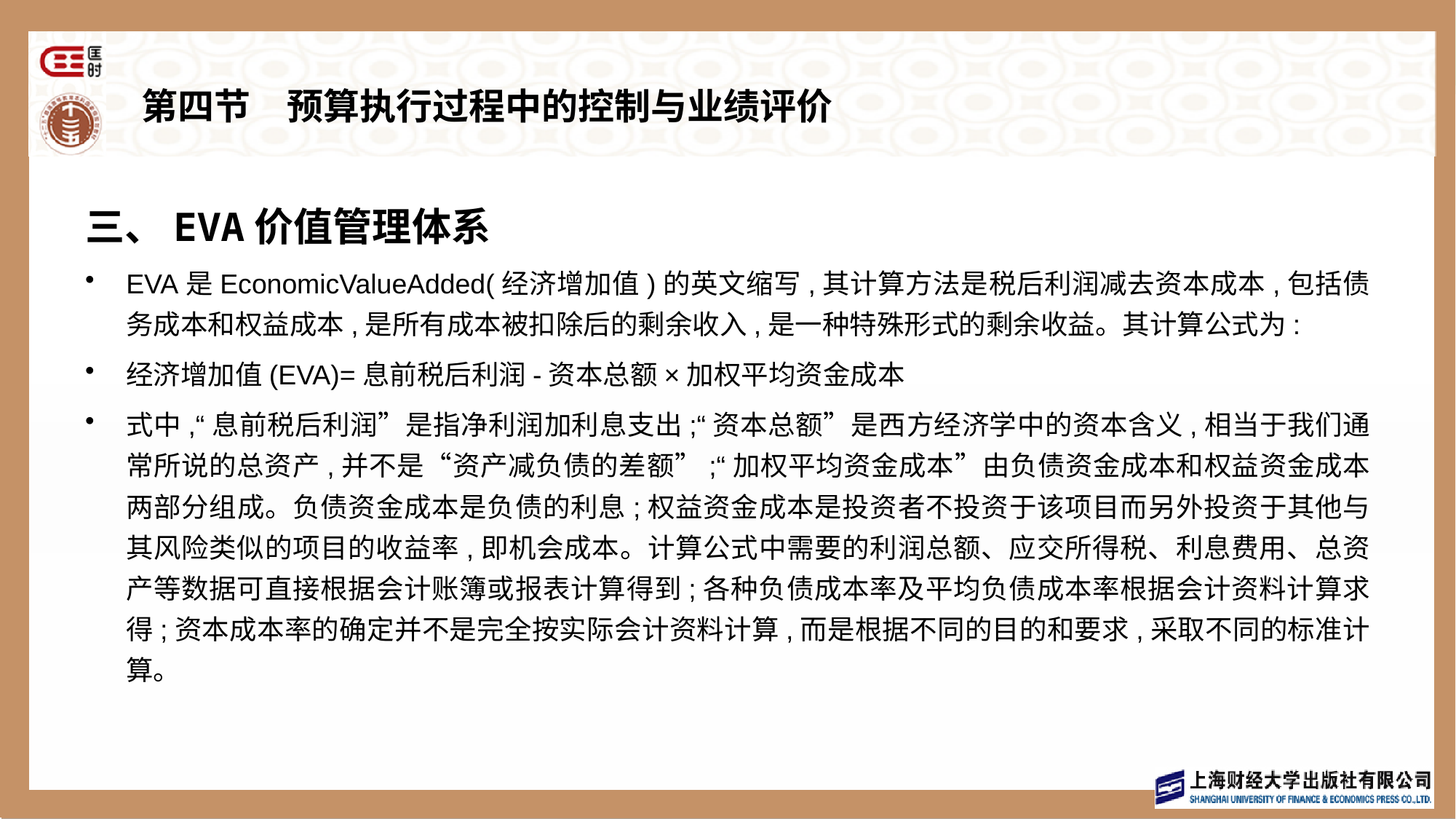

# 第四节　预算执行过程中的控制与业绩评价
三、EVA价值管理体系
EVA是EconomicValueAdded(经济增加值)的英文缩写,其计算方法是税后利润减去资本成本,包括债务成本和权益成本,是所有成本被扣除后的剩余收入,是一种特殊形式的剩余收益。其计算公式为:
经济增加值(EVA)=息前税后利润-资本总额×加权平均资金成本
式中,“息前税后利润”是指净利润加利息支出;“资本总额”是西方经济学中的资本含义,相当于我们通常所说的总资产,并不是“资产减负债的差额”;“加权平均资金成本”由负债资金成本和权益资金成本两部分组成。负债资金成本是负债的利息;权益资金成本是投资者不投资于该项目而另外投资于其他与其风险类似的项目的收益率,即机会成本。计算公式中需要的利润总额、应交所得税、利息费用、总资产等数据可直接根据会计账簿或报表计算得到;各种负债成本率及平均负债成本率根据会计资料计算求得;资本成本率的确定并不是完全按实际会计资料计算,而是根据不同的目的和要求,采取不同的标准计算。